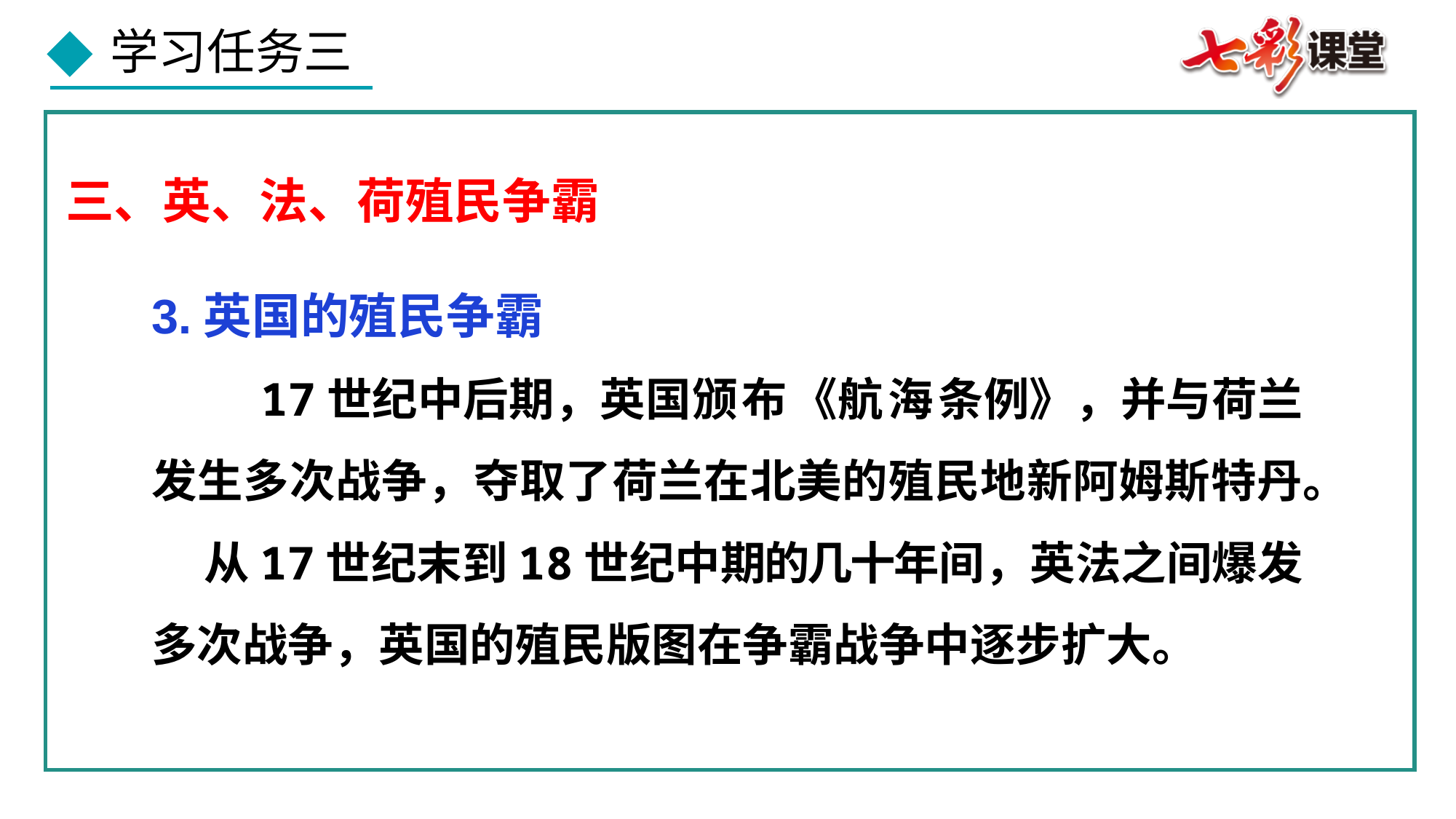

三、英、法、荷殖民争霸
3.英国的殖民争霸
    17世纪中后期，英国颁布《航海条例》，并与荷兰发生多次战争，夺取了荷兰在北美的殖民地新阿姆斯特丹。
    从17世纪末到18世纪中期的几十年间，英法之间爆发多次战争，英国的殖民版图在争霸战争中逐步扩大。